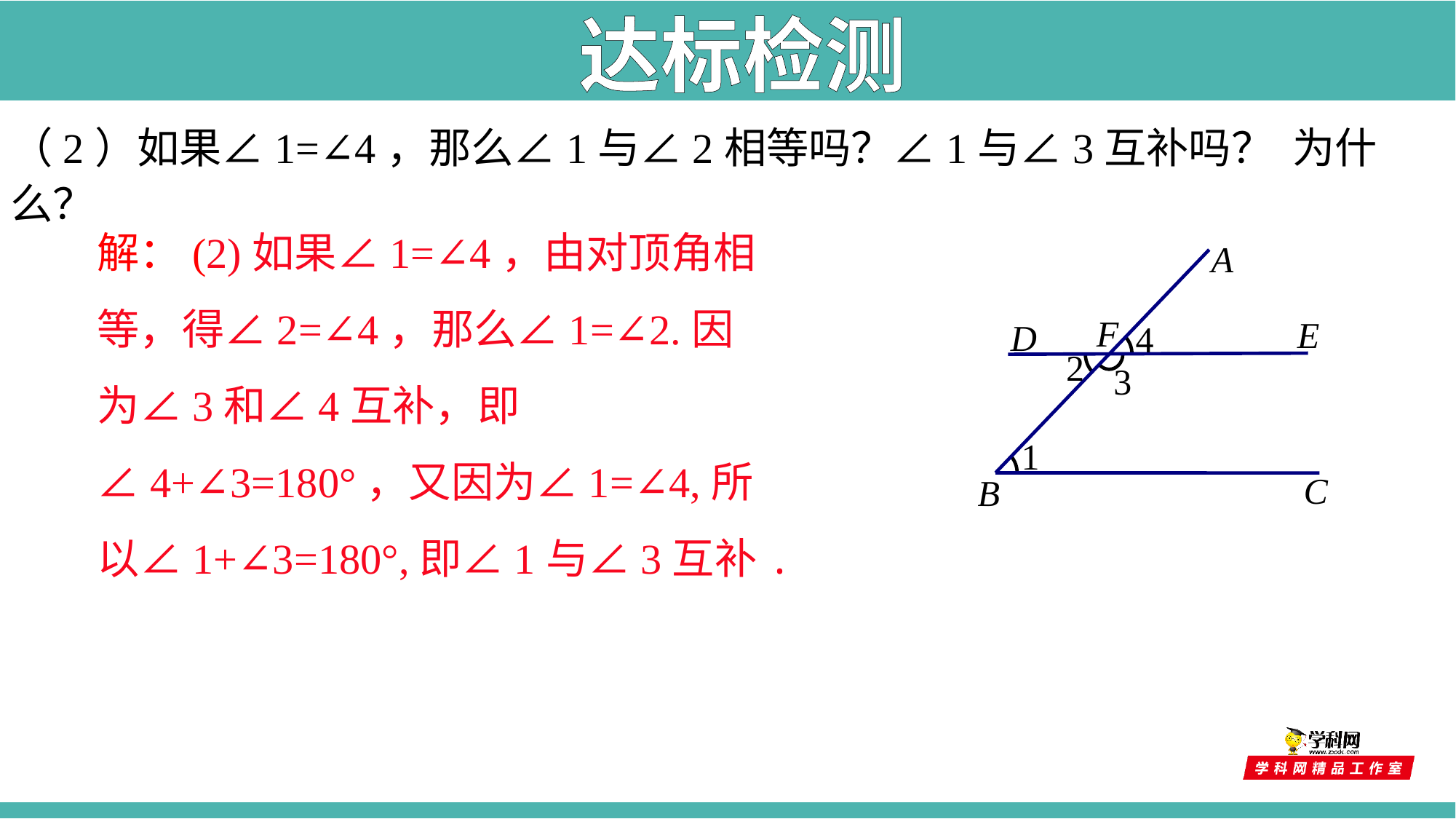

达标检测
（2）如果∠1=∠4，那么∠1与∠2相等吗？∠1与∠3互补吗？  为什么？
解：(2)如果∠1=∠4，由对顶角相等，得∠2=∠4，那么∠1=∠2.因为∠3和∠4互补，即∠4+∠3=180°，又因为∠1=∠4,所以∠1+∠3=180°,即∠1与∠3互补.

A

F
E
D
4

2

3
1

C
B